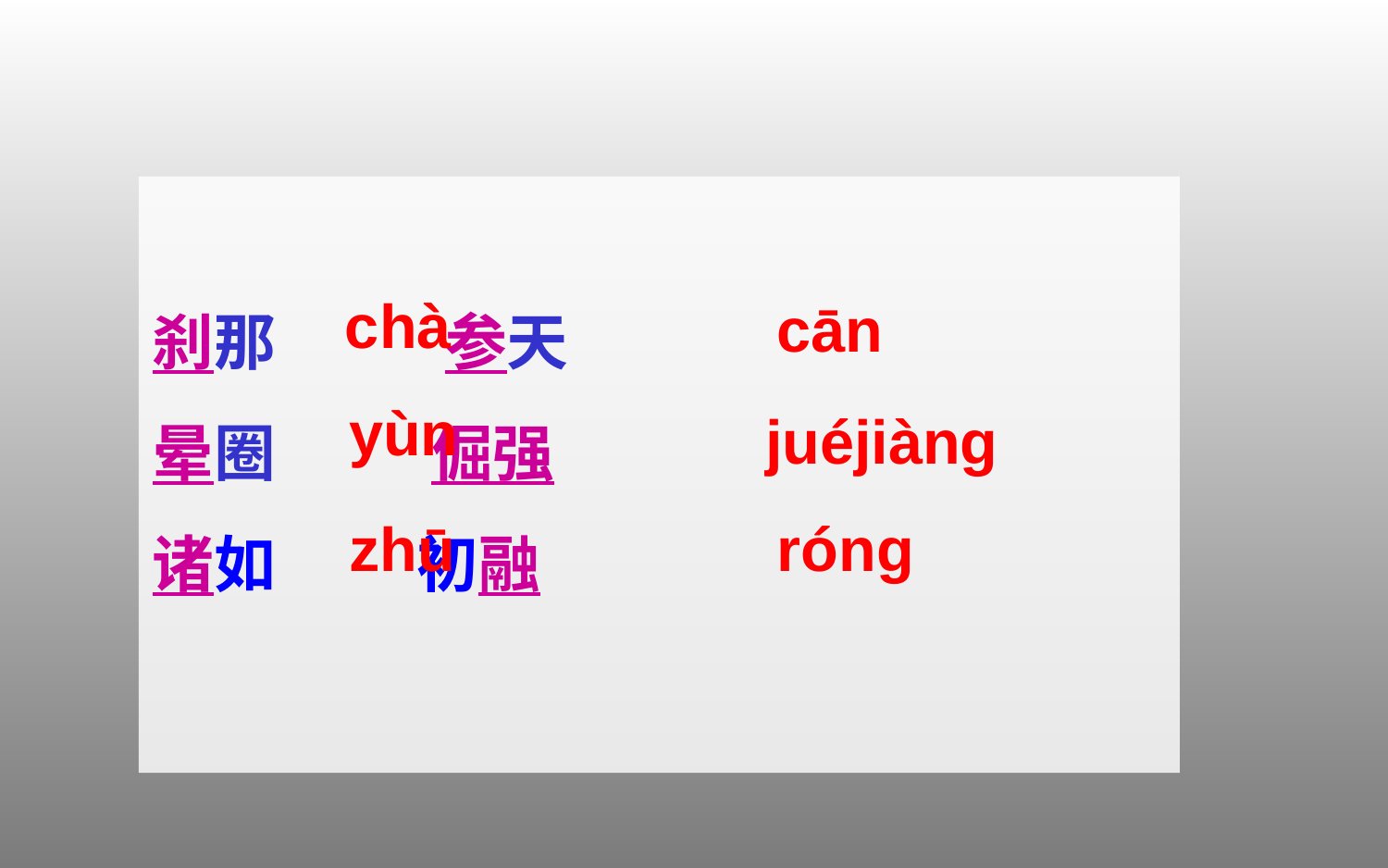

刹那            参天
晕圈           倔强
诸如          初融

 chà
cān

yùn
juéjiàng
zhū
róng